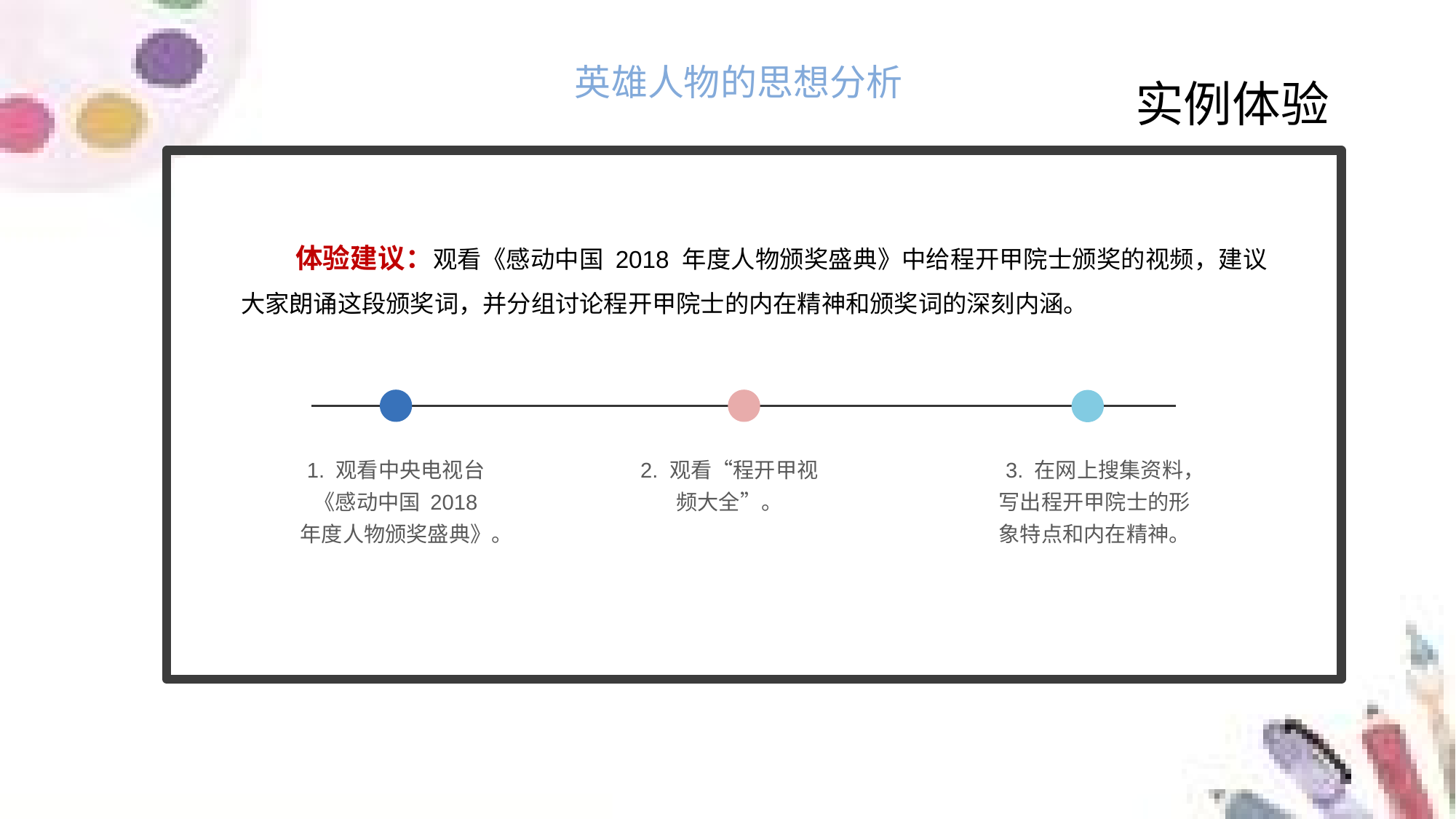

英雄人物的思想分析
实例体验

体验建议：观看《感动中国 2018 年度人物颁奖盛典》中给程开甲院士颁奖的视频，建议大家朗诵这段颁奖词，并分组讨论程开甲院士的内在精神和颁奖词的深刻内涵。

1. 观看中央电视台《感动中国 2018 年度人物颁奖盛典》。
2. 观看“程开甲视频大全”。
3. 在网上搜集资料，写出程开甲院士的形象特点和内在精神。